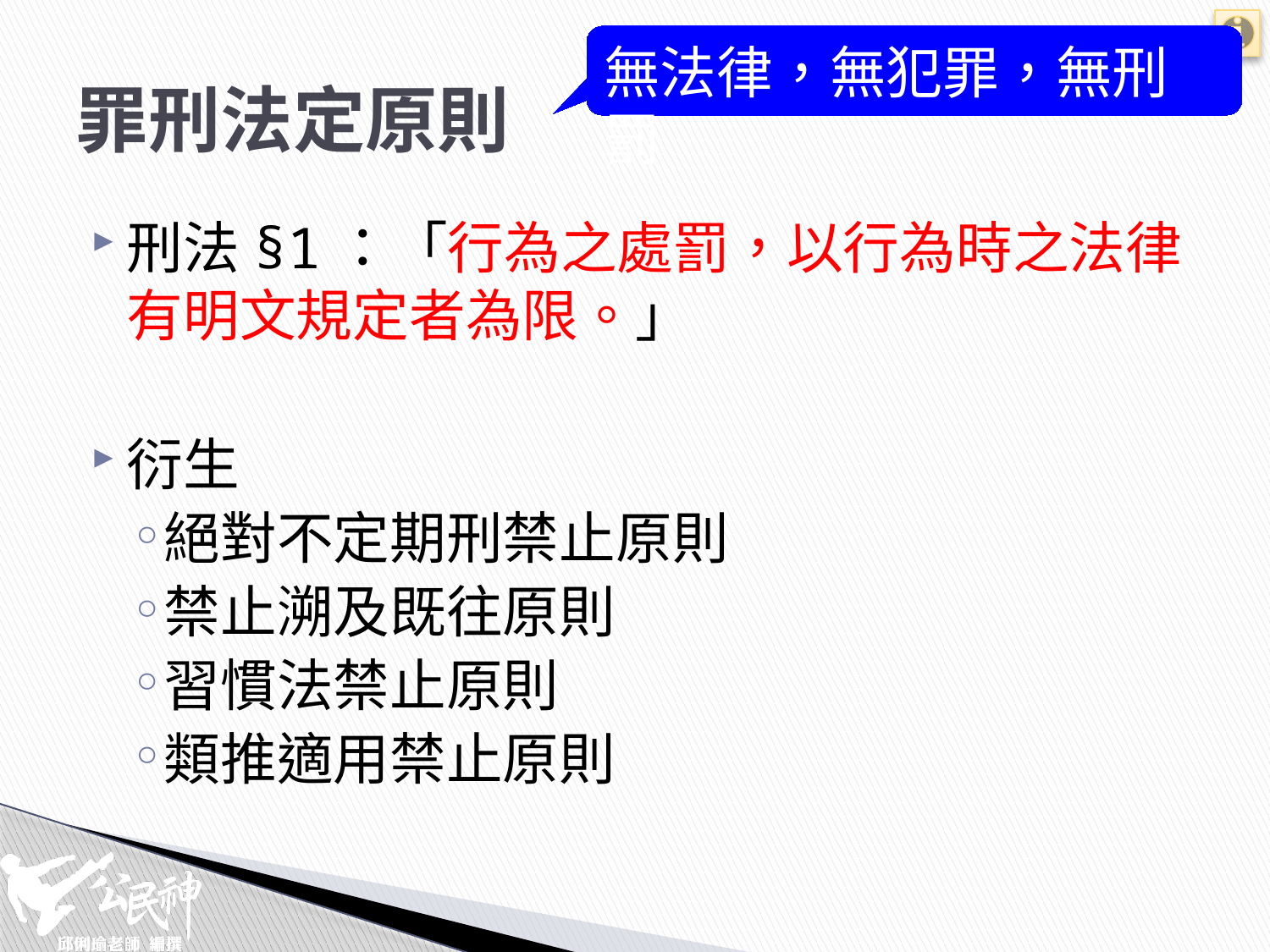

無法律，無犯罪，無刑罰
# 罪刑法定原則
刑法§1：「行為之處罰，以行為時之法律有明文規定者為限。」

衍生
絕對不定期刑禁止原則
禁止溯及既往原則
習慣法禁止原則
類推適用禁止原則